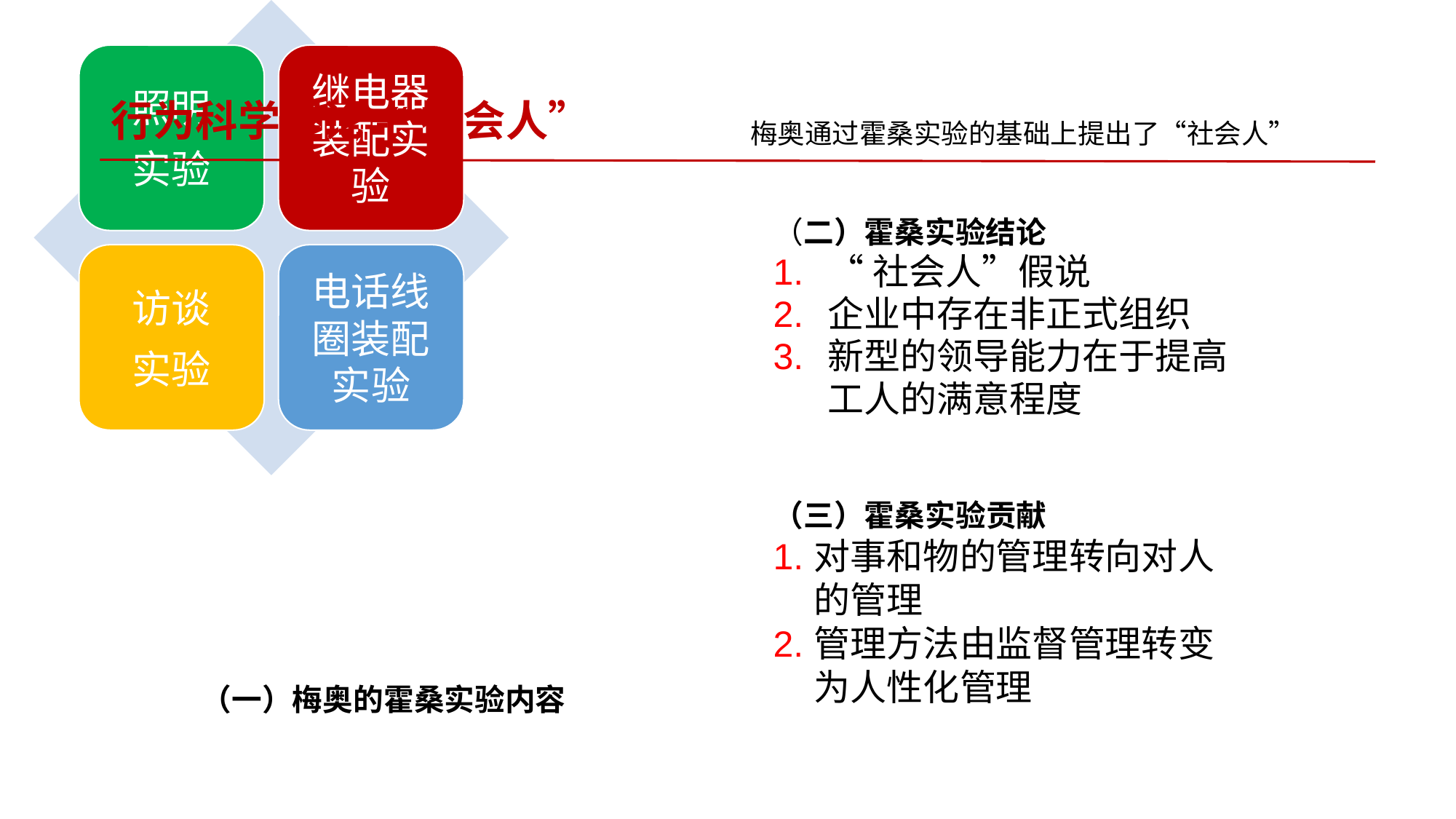

# 行为科学理论-“社会人”
梅奥通过霍桑实验的基础上提出了“社会人”
照明
实验
继电器装配实验
访谈
实验
电话线圈装配实验
（二）霍桑实验结论
“社会人”假说
企业中存在非正式组织
新型的领导能力在于提高工人的满意程度
（三）霍桑实验贡献
对事和物的管理转向对人的管理
管理方法由监督管理转变为人性化管理
（一）梅奥的霍桑实验内容